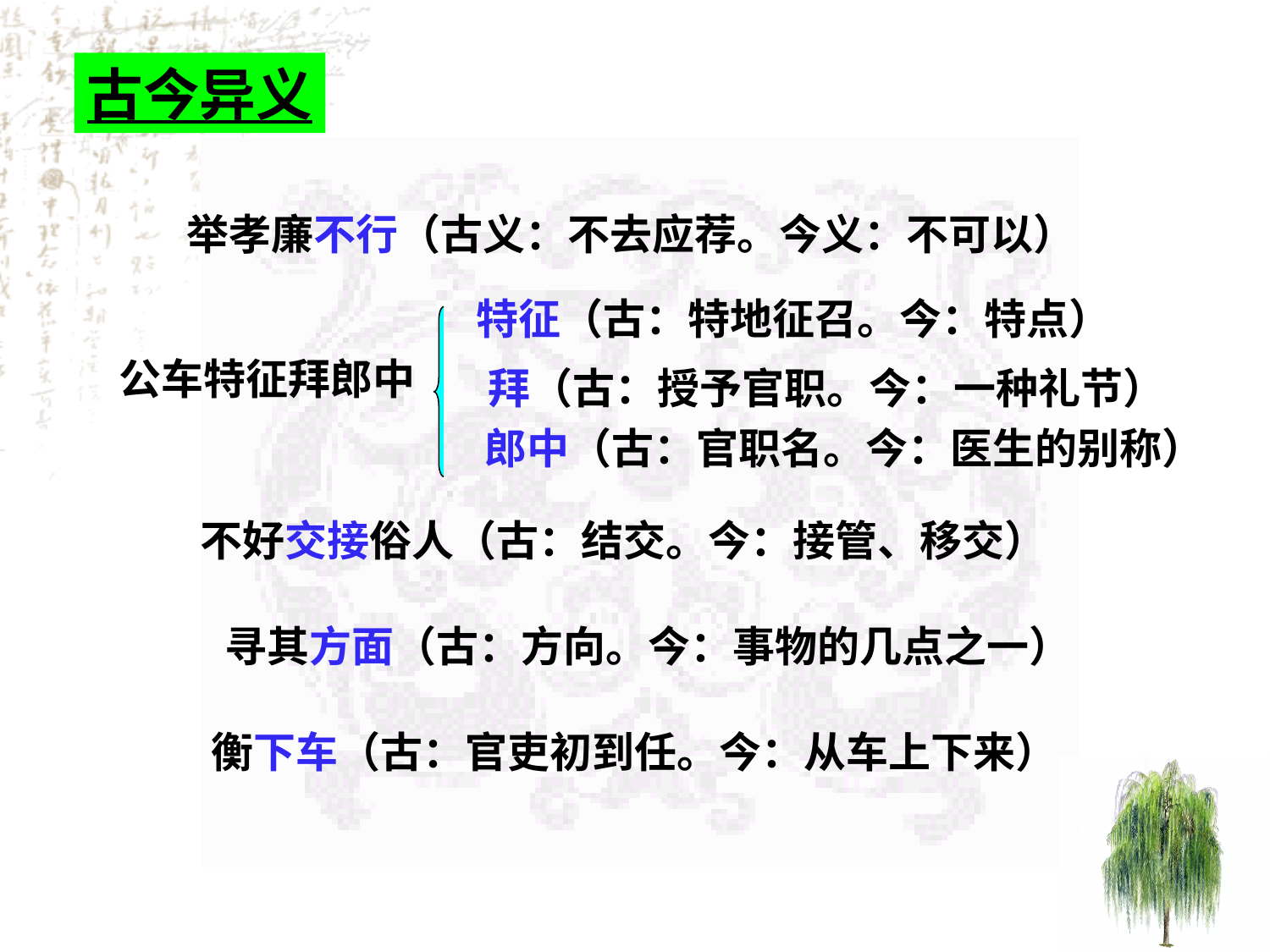

古今异义
举孝廉不行（古义：不去应荐。今义：不可以）

特征（古：特地征召。今：特点）
公车特征拜郎中
拜（古：授予官职。今：一种礼节）
郎中（古：官职名。今：医生的别称）

不好交接俗人（古：结交。今：接管、移交）

寻其方面（古：方向。今：事物的几点之一）
衡下车（古：官吏初到任。今：从车上下来）